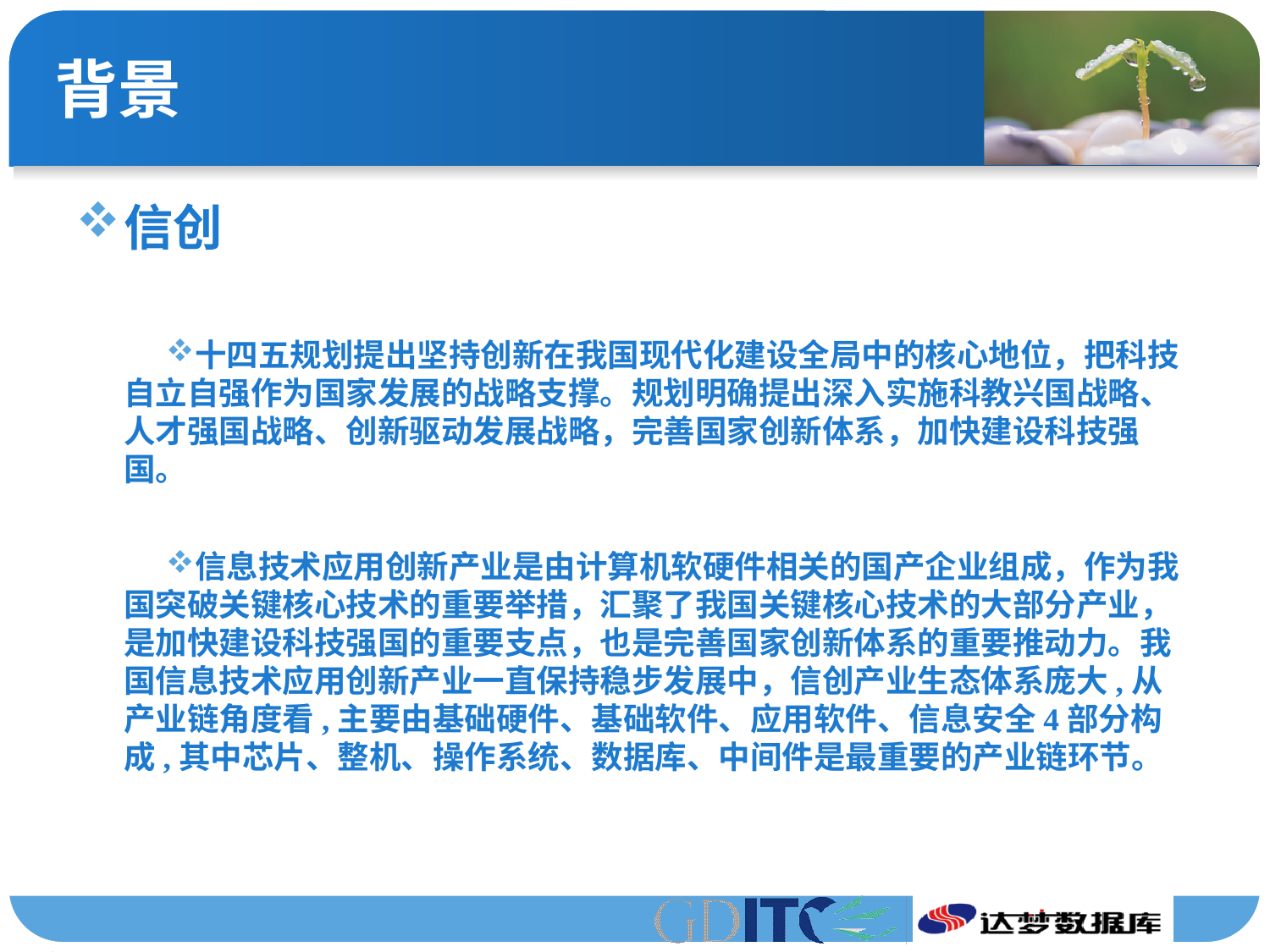

# 背景
信创

十四五规划提出坚持创新在我国现代化建设全局中的核心地位，把科技自立自强作为国家发展的战略支撑。规划明确提出深入实施科教兴国战略、人才强国战略、创新驱动发展战略，完善国家创新体系，加快建设科技强国。

信息技术应用创新产业是由计算机软硬件相关的国产企业组成，作为我国突破关键核心技术的重要举措，汇聚了我国关键核心技术的大部分产业，是加快建设科技强国的重要支点，也是完善国家创新体系的重要推动力。我国信息技术应用创新产业一直保持稳步发展中，信创产业生态体系庞大,从产业链角度看,主要由基础硬件、基础软件、应用软件、信息安全4部分构成,其中芯片、整机、操作系统、数据库、中间件是最重要的产业链环节。